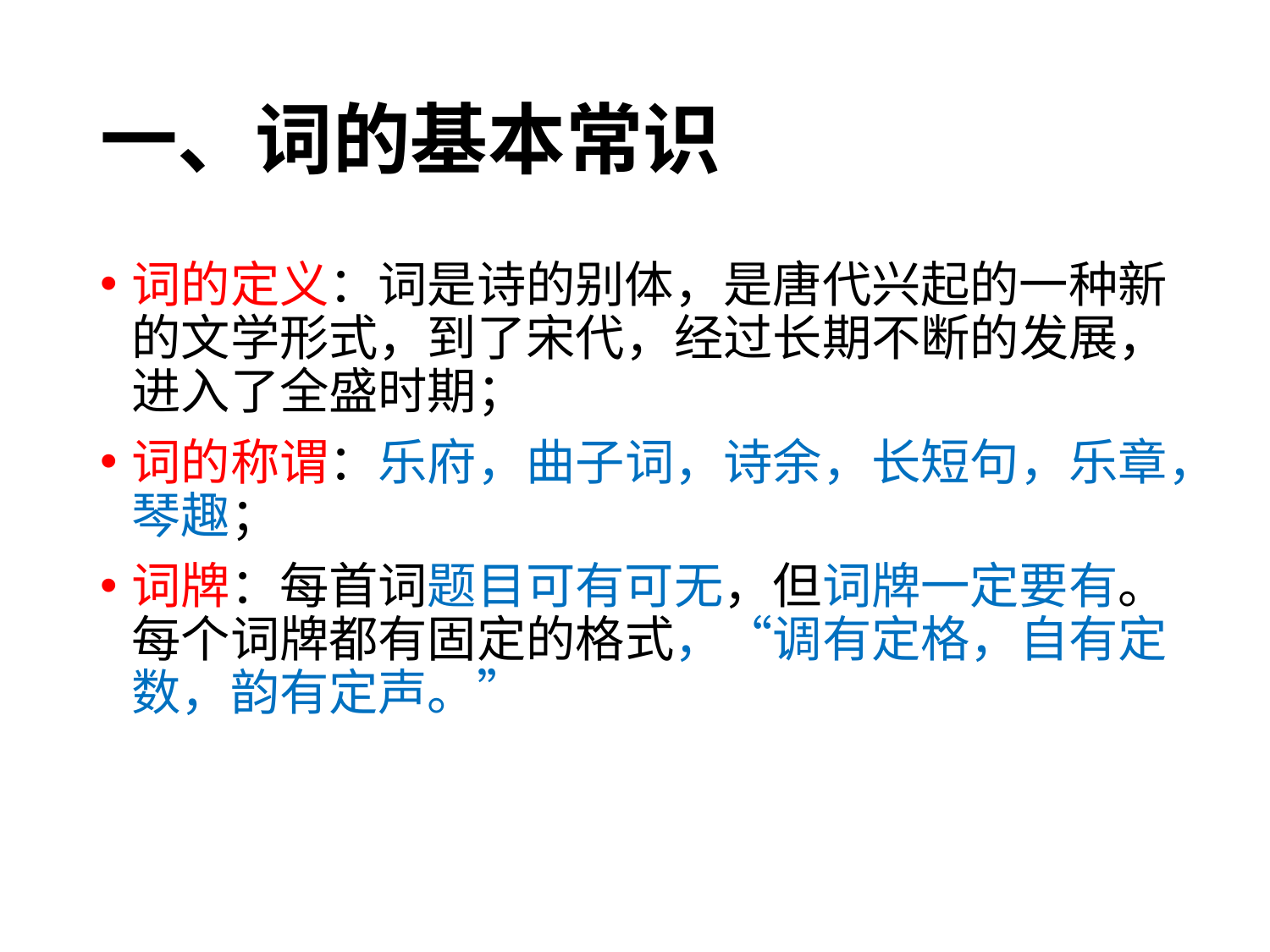

# 一、词的基本常识
词的定义：词是诗的别体，是唐代兴起的一种新的文学形式，到了宋代，经过长期不断的发展，进入了全盛时期；
词的称谓：乐府，曲子词，诗余，长短句，乐章，琴趣；
词牌：每首词题目可有可无，但词牌一定要有。每个词牌都有固定的格式，“调有定格，自有定数，韵有定声。”